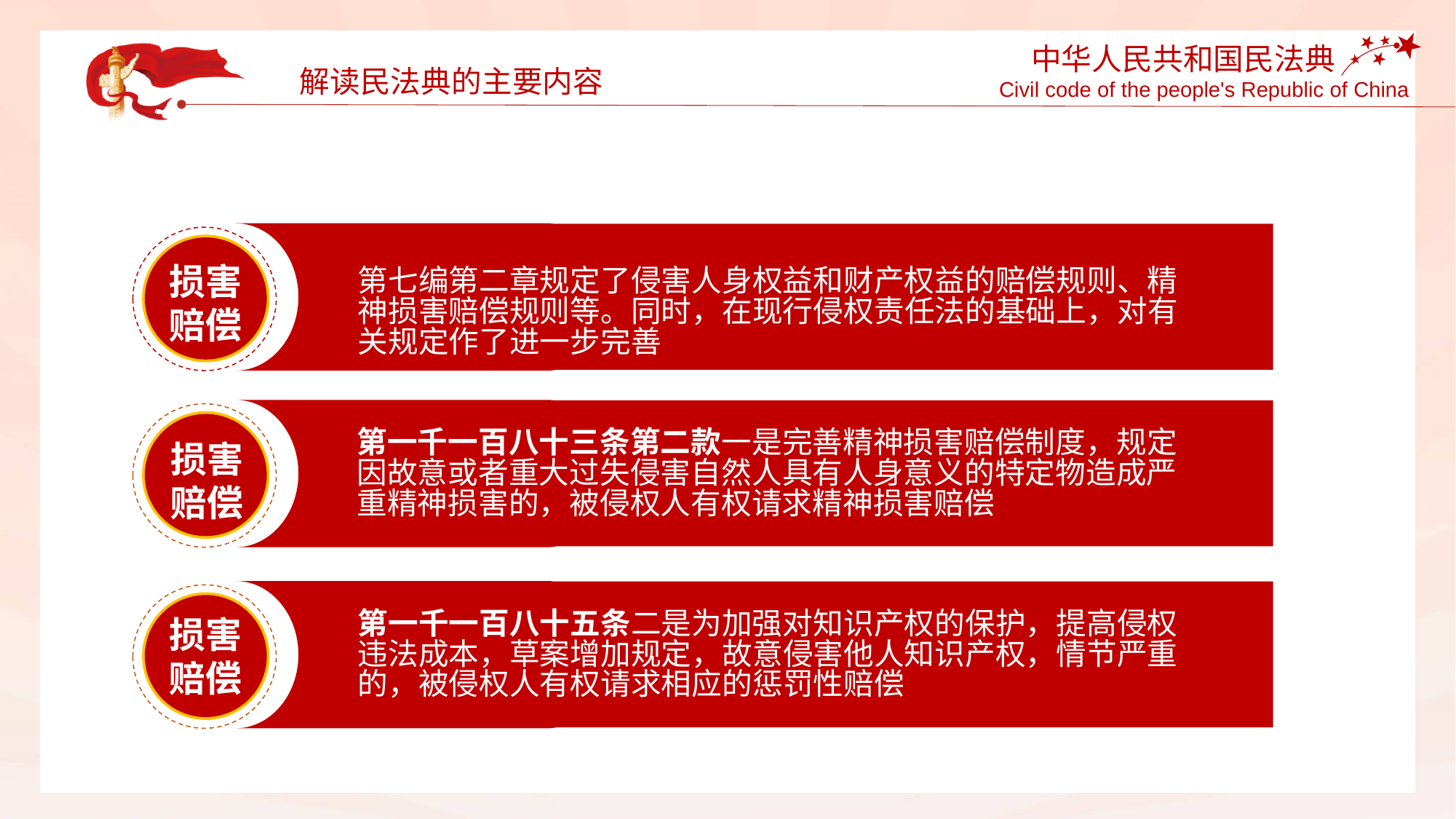

解读民法典的主要内容

损害赔偿
第七编第二章规定了侵害人身权益和财产权益的赔偿规则、精神损害赔偿规则等。同时，在现行侵权责任法的基础上，对有关规定作了进一步完善

损害赔偿
第一千一百八十三条第二款一是完善精神损害赔偿制度，规定因故意或者重大过失侵害自然人具有人身意义的特定物造成严重精神损害的，被侵权人有权请求精神损害赔偿

损害赔偿
第一千一百八十五条二是为加强对知识产权的保护，提高侵权违法成本，草案增加规定，故意侵害他人知识产权，情节严重的，被侵权人有权请求相应的惩罚性赔偿